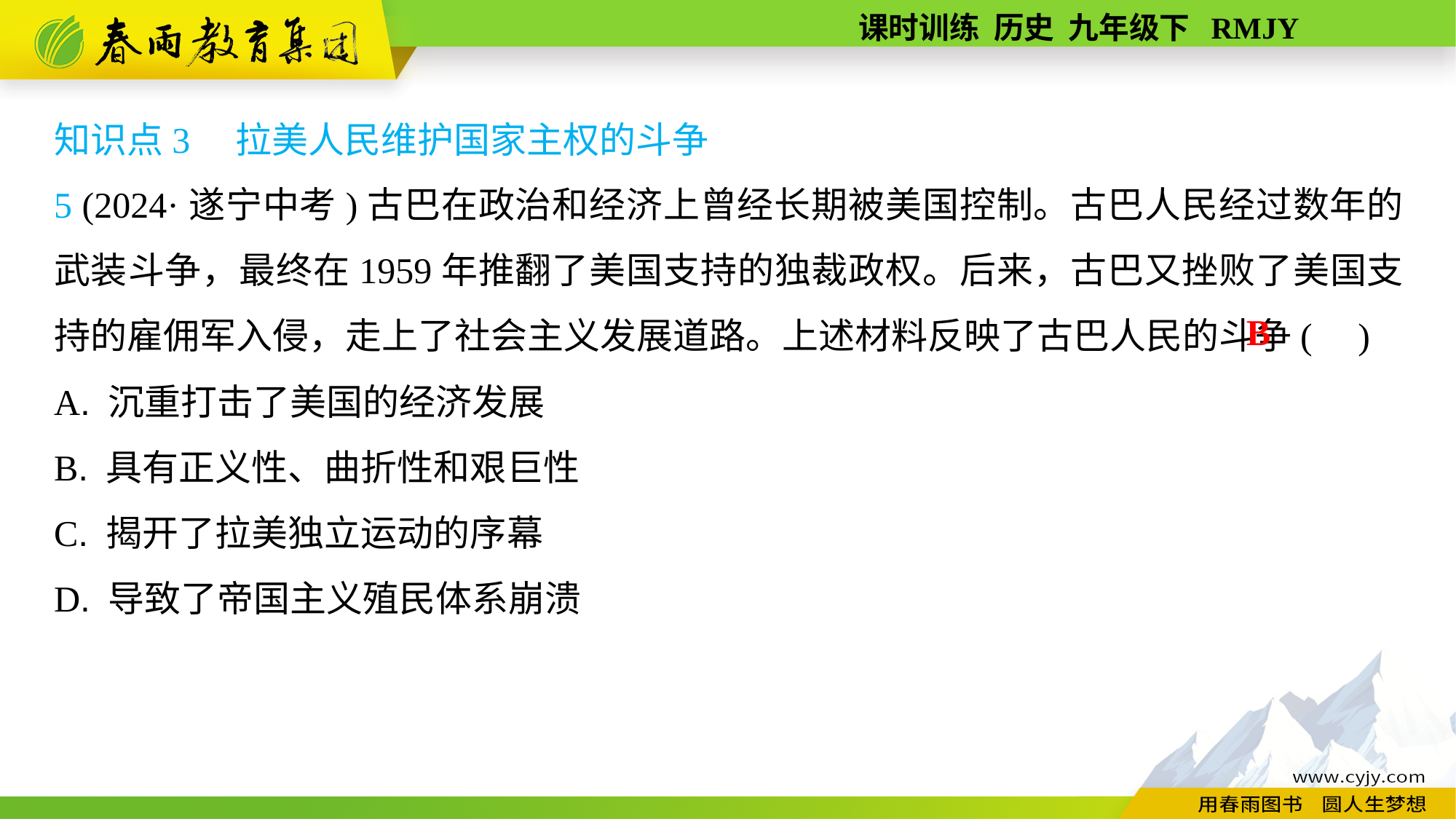

知识点3　拉美人民维护国家主权的斗争
5 (2024·遂宁中考)古巴在政治和经济上曾经长期被美国控制。古巴人民经过数年的武装斗争，最终在1959年推翻了美国支持的独裁政权。后来，古巴又挫败了美国支持的雇佣军入侵，走上了社会主义发展道路。上述材料反映了古巴人民的斗争(     )
A. 沉重打击了美国的经济发展
B. 具有正义性、曲折性和艰巨性
C. 揭开了拉美独立运动的序幕
D. 导致了帝国主义殖民体系崩溃
B